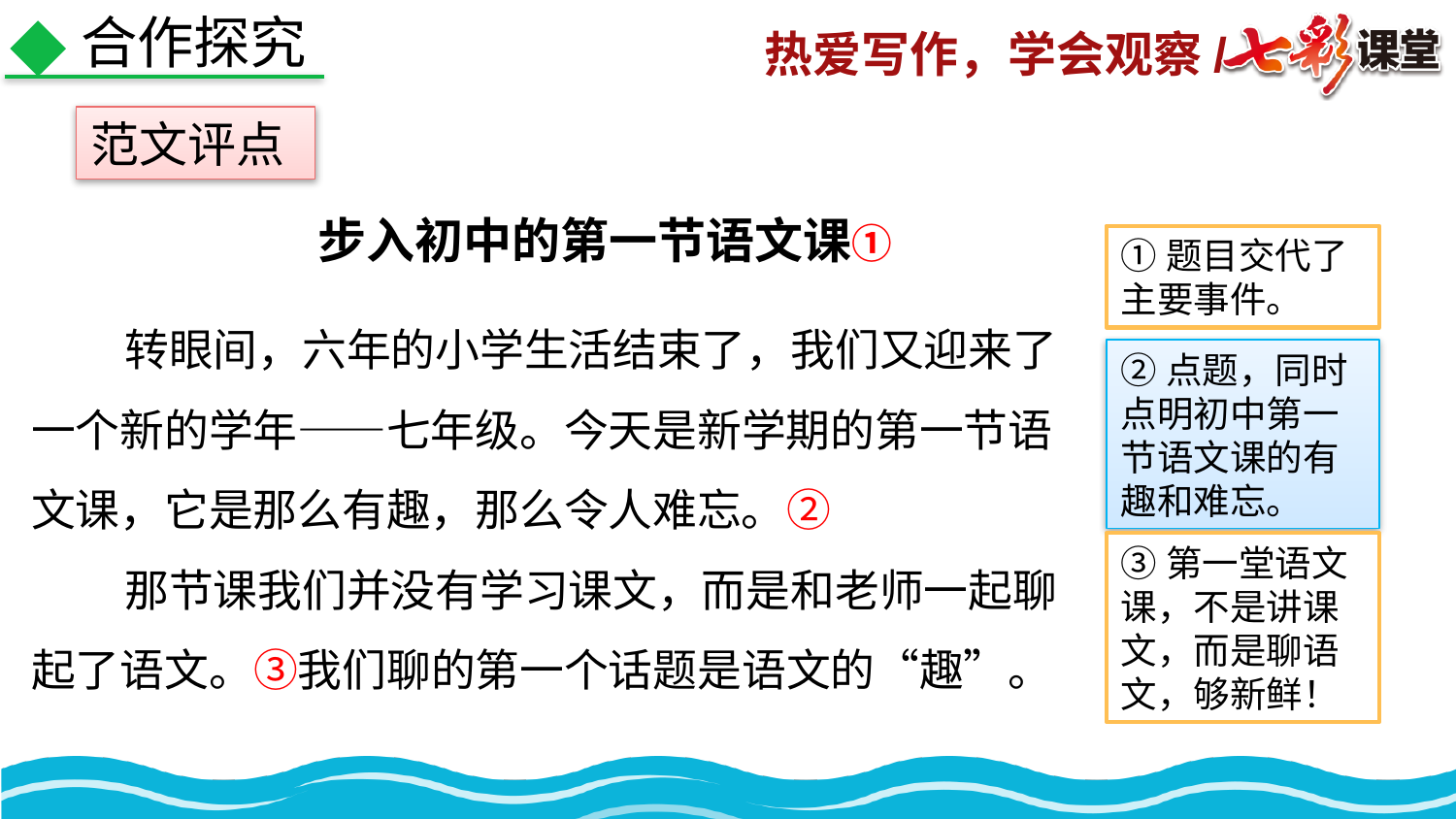

合作探究

范文评点
步入初中的第一节语文课①
①题目交代了主要事件。
 转眼间，六年的小学生活结束了，我们又迎来了一个新的学年——七年级。今天是新学期的第一节语文课，它是那么有趣，那么令人难忘。②
 那节课我们并没有学习课文，而是和老师一起聊起了语文。③我们聊的第一个话题是语文的“趣”。
②点题，同时点明初中第一节语文课的有趣和难忘。
③第一堂语文课，不是讲课文，而是聊语文，够新鲜！